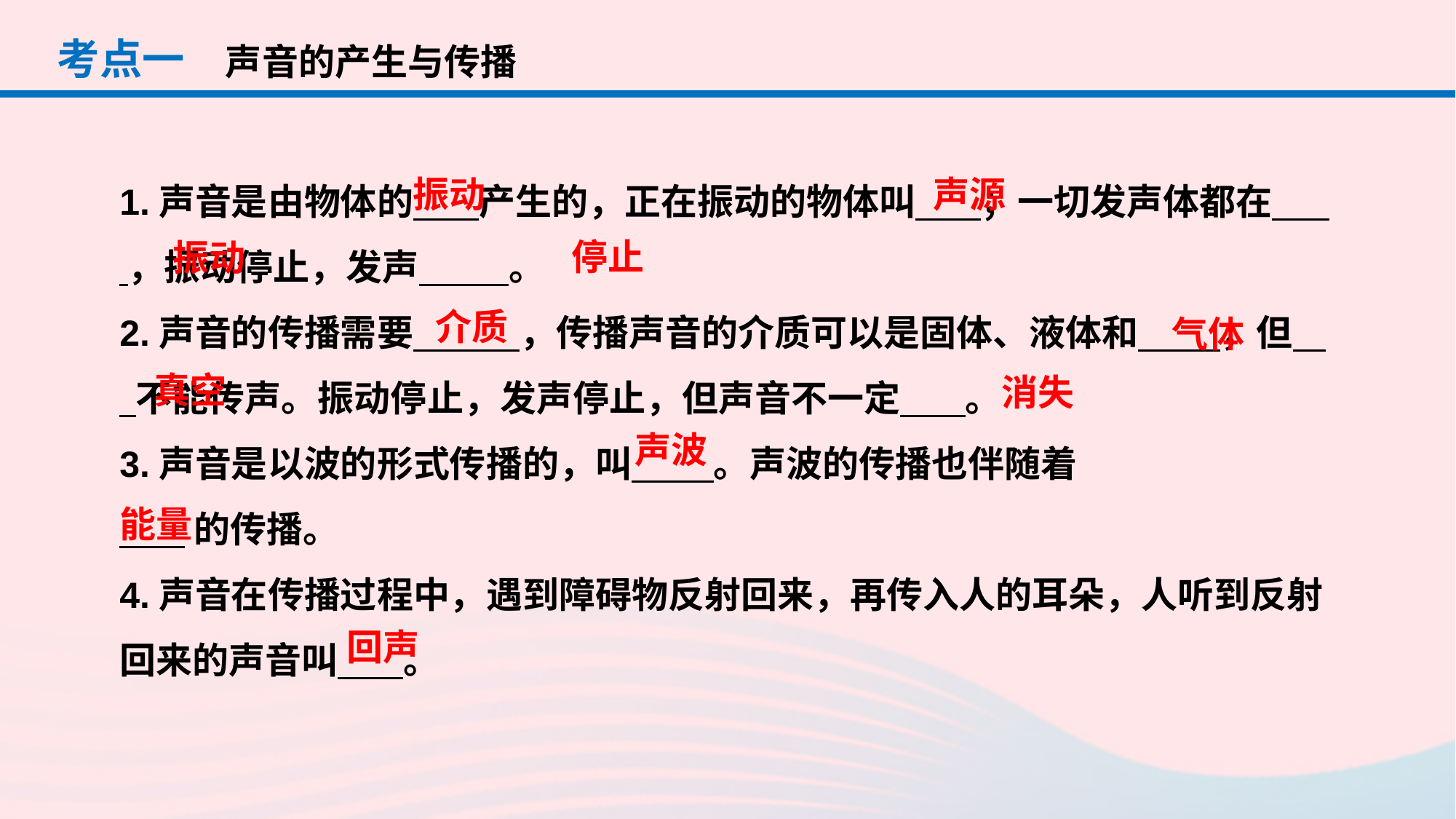

考点一
声音的产生与传播
声源
振动
1.声音是由物体的        产生的，正在振动的物体叫        ；一切发声体都在         ，振动停止，发声           。
2.声音的传播需要             ，传播声音的介质可以是固体、液体和          ，但       不能传声。振动停止，发声停止，但声音不一定        。
3.声音是以波的形式传播的，叫          。声波的传播也伴随着
        的传播。
4.声音在传播过程中，遇到障碍物反射回来，再传入人的耳朵，人听到反射回来的声音叫        。
停止
振动
介质
气体
真空
消失
声波
能量
回声